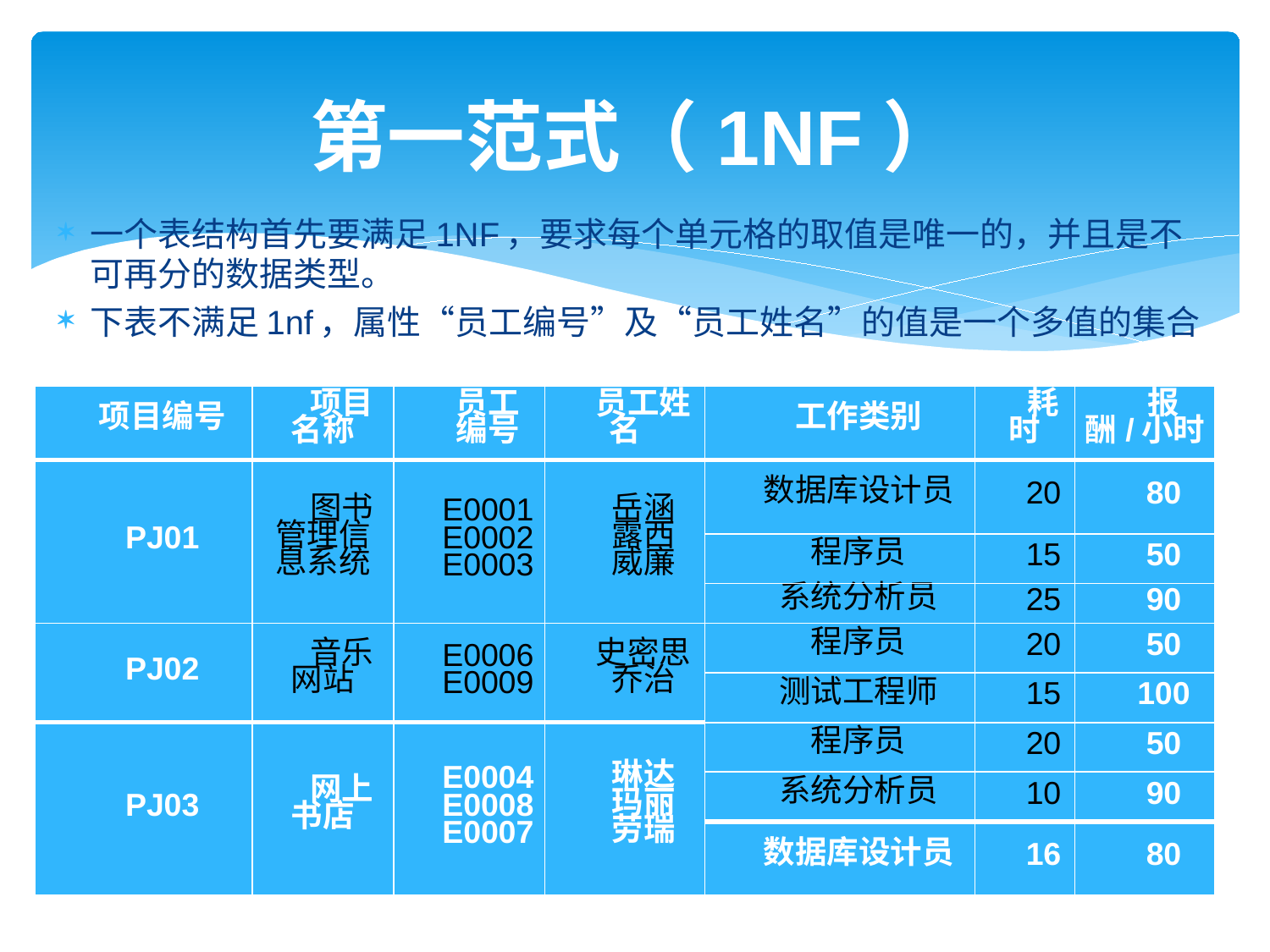

# 第一范式（1NF）
一个表结构首先要满足1NF，要求每个单元格的取值是唯一的，并且是不可再分的数据类型。
下表不满足1nf，属性“员工编号”及“员工姓名”的值是一个多值的集合
| 项目编号 | 项目名称 | 员工 编号 | 员工姓名 | 工作类别 | 耗时 | 报酬/小时 |
| --- | --- | --- | --- | --- | --- | --- |
| PJ01 | 图书管理信息系统 | E0001 E0002 E0003 | 岳涵 露西 威廉 | 数据库设计员 | 20 | 80 |
|  |  |  |  | 程序员 | 15 | 50 |
|  |  |  |  | 系统分析员 | 25 | 90 |
| PJ02 | 音乐网站 | E0006 E0009 | 史密思 乔治 | 程序员 | 20 | 50 |
|  |  |  |  | 测试工程师 | 15 | 100 |
| PJ03 | 网上书店 | E0004 E0008 E0007 | 琳达 玛丽 劳瑞 | 程序员 | 20 | 50 |
|  |  |  |  | 系统分析员 | 10 | 90 |
|  |  |  |  | 数据库设计员 | 16 | 80 |